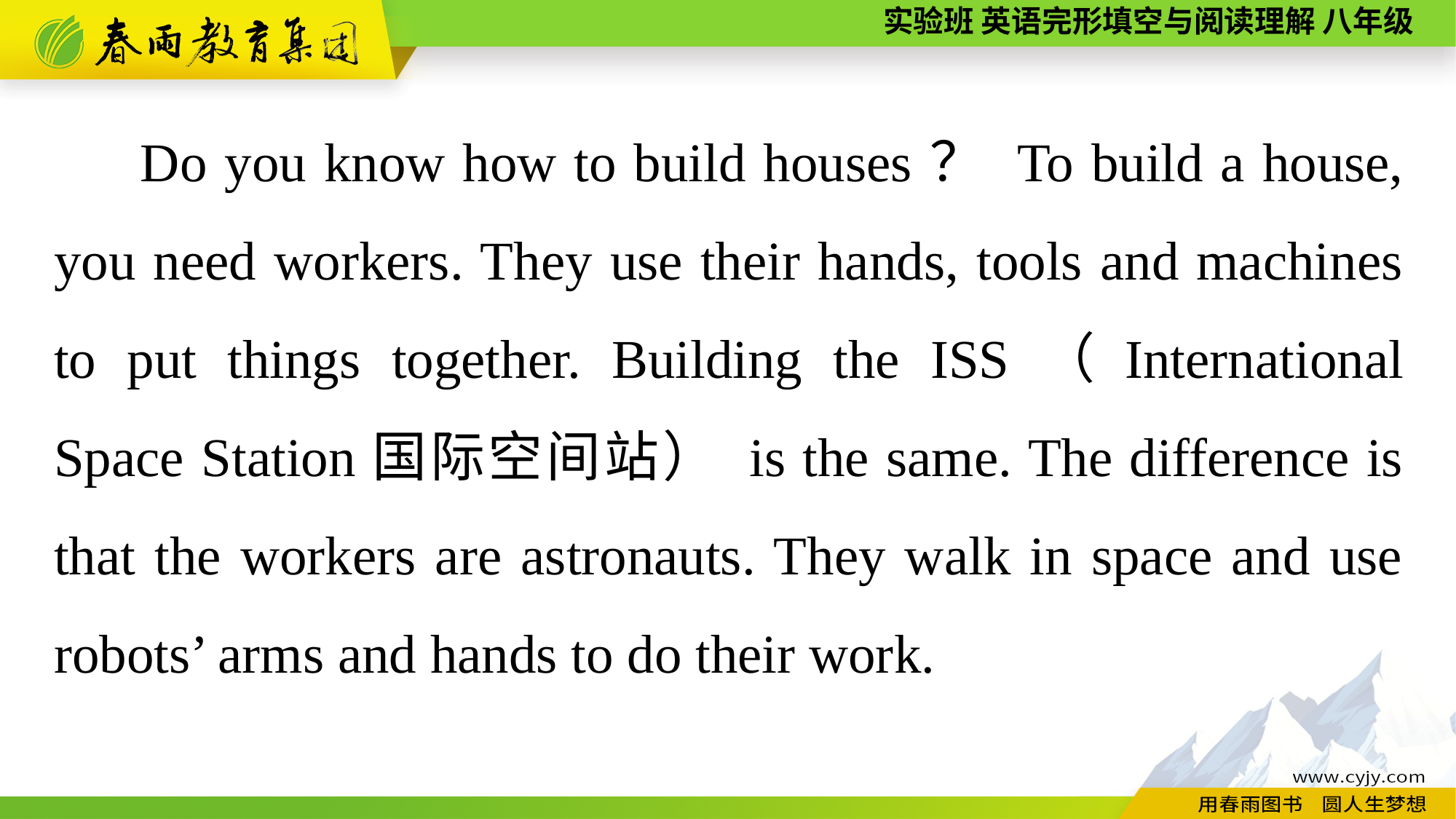

Do you know how to build houses？ To build a house, you need workers. They use their hands, tools and machines to put things together. Building the ISS（International Space Station国际空间站） is the same. The difference is that the workers are astronauts. They walk in space and use robots’ arms and hands to do their work.